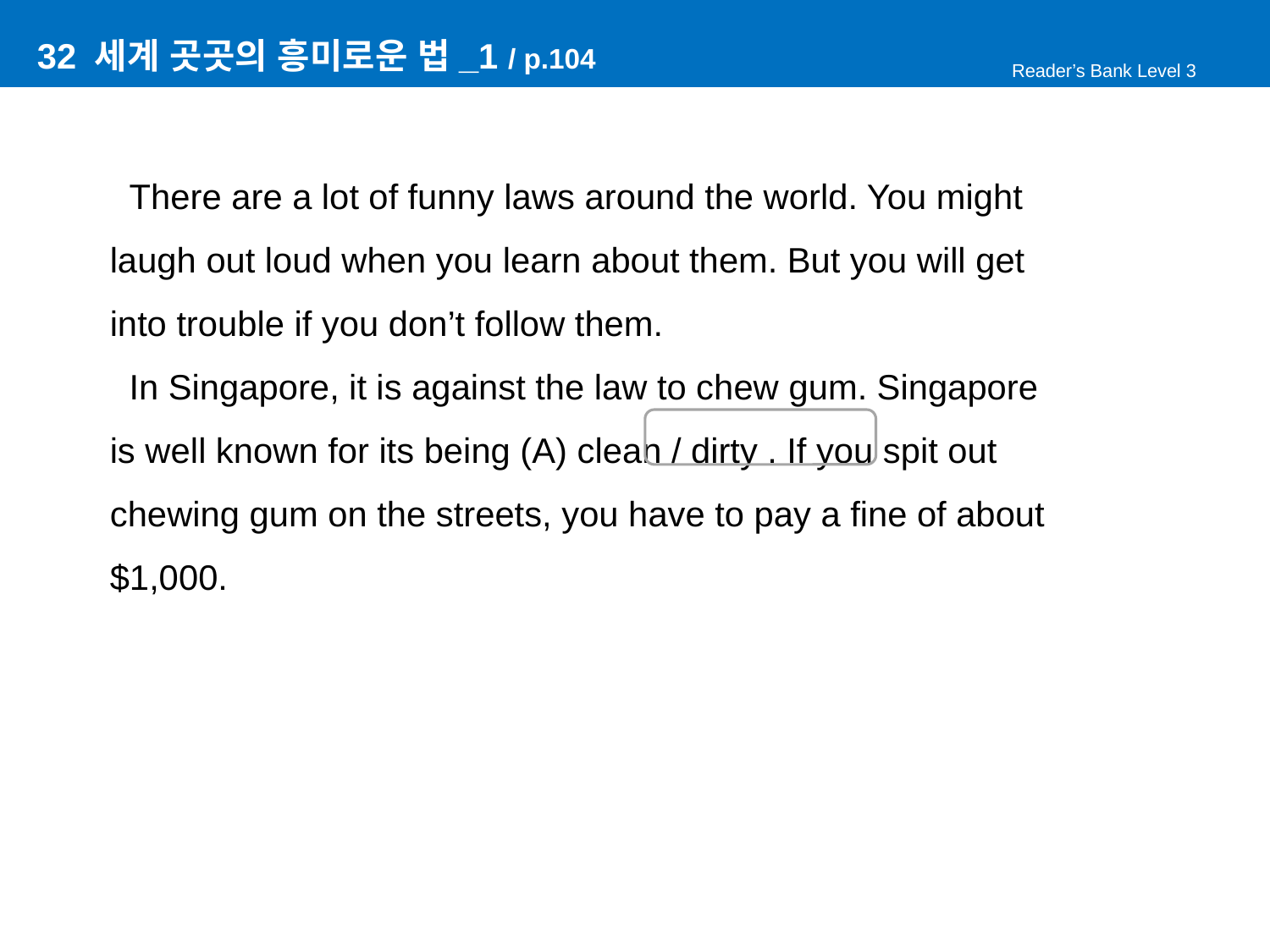

# 32 세계 곳곳의 흥미로운 법_1 / p.104
Reader’s Bank Level 3

  There are a lot of funny laws around the world. You might
laugh out loud when you learn about them. But you will get
into trouble if you don’t follow them.
  In Singapore, it is against the law to chew gum. Singapore
is well known for its being (A) clean / dirty . If you spit out
chewing gum on the streets, you have to pay a fine of about
$1,000.